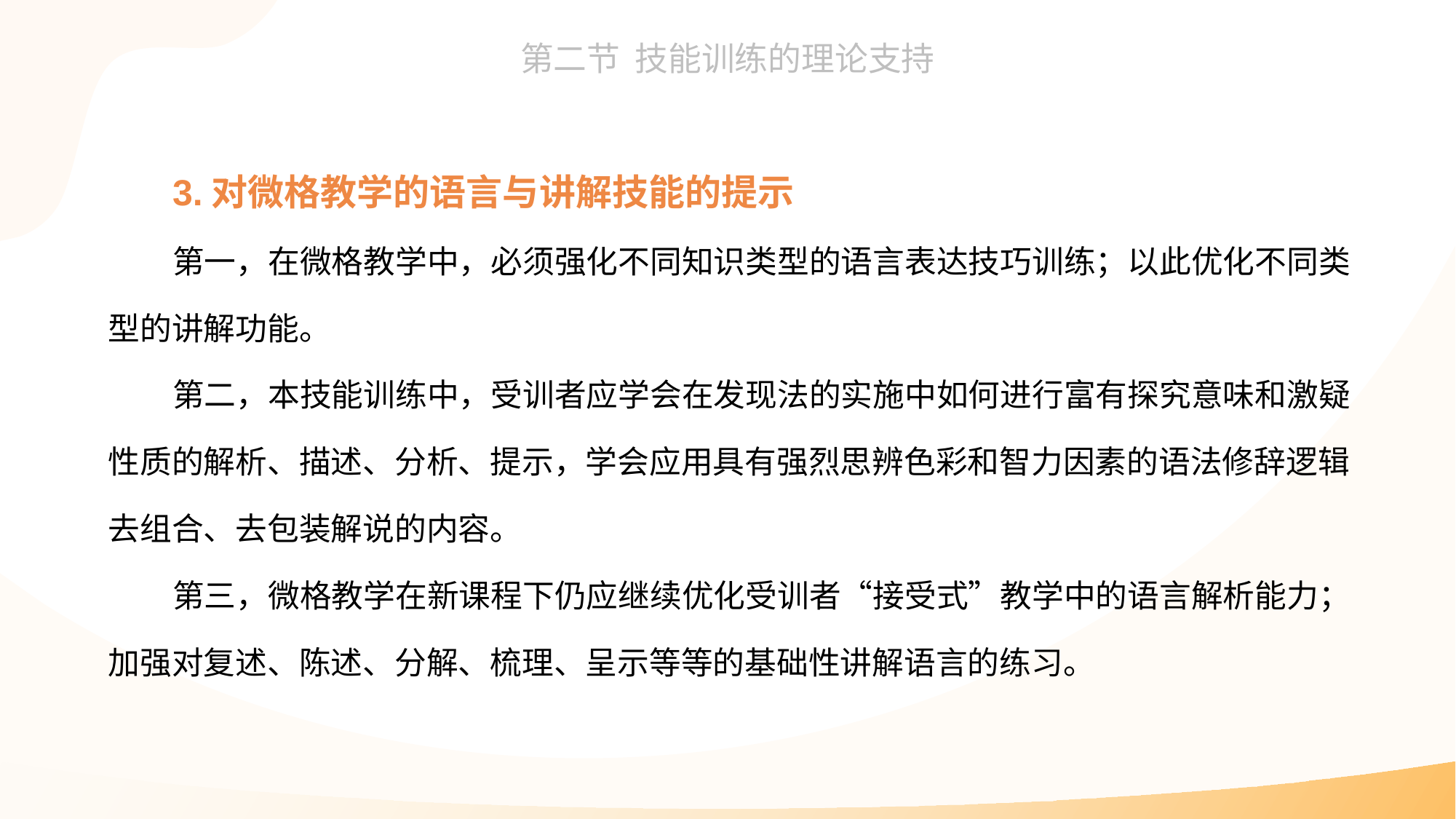

3.对微格教学的语言与讲解技能的提示
第一，在微格教学中，必须强化不同知识类型的语言表达技巧训练；以此优化不同类型的讲解功能。
第二，本技能训练中，受训者应学会在发现法的实施中如何进行富有探究意味和激疑性质的解析、描述、分析、提示，学会应用具有强烈思辨色彩和智力因素的语法修辞逻辑去组合、去包装解说的内容。
第三，微格教学在新课程下仍应继续优化受训者“接受式”教学中的语言解析能力；加强对复述、陈述、分解、梳理、呈示等等的基础性讲解语言的练习。